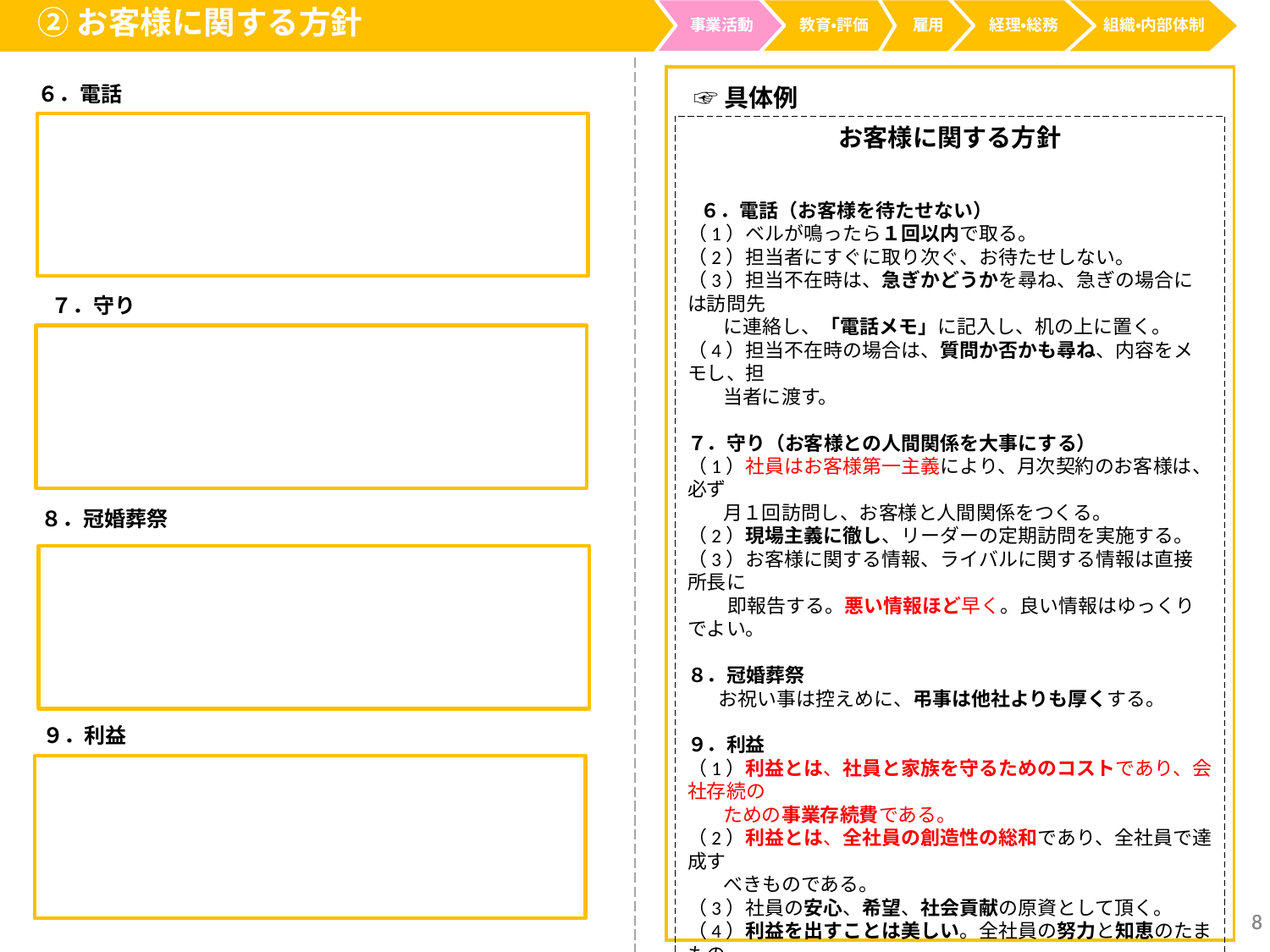

②お客様に関する方針
事業活動
経理・総務
教育・評価
雇用
組織・内部体制

６．電話
☞具体例

お客様に関する方針

  ６．電話（お客様を待たせない）
（1）ベルが鳴ったら１回以内で取る。
（2）担当者にすぐに取り次ぐ、お待たせしない。
（3）担当不在時は、急ぎかどうかを尋ね、急ぎの場合には訪問先
       に連絡し、「電話メモ」に記入し、机の上に置く。
（4）担当不在時の場合は、質問か否かも尋ね、内容をメモし、担
       当者に渡す。

７．守り（お客様との人間関係を大事にする）
（1）社員はお客様第一主義により、月次契約のお客様は、必ず
       月１回訪問し、お客様と人間関係をつくる。
（2）現場主義に徹し、リーダーの定期訪問を実施する。
（3）お客様に関する情報、ライバルに関する情報は直接所長に
        即報告する。悪い情報ほど早く。良い情報はゆっくりでよい。

８．冠婚葬祭
      お祝い事は控えめに、弔事は他社よりも厚くする。

９．利益
（1）利益とは、社員と家族を守るためのコストであり、会社存続の
       ための事業存続費である。
（2）利益とは、全社員の創造性の総和であり、全社員で達成す
       べきものである。
（3）社員の安心、希望、社会貢献の原資として頂く。
（4）利益を出すことは美しい。全社員の努力と知恵のたまもの。
（5）お客様が先、利益は後。利益を出すために商品・サービスを
        提供するのではない。お客様に喜んでもらうためにする。利
        益は後からついてくる。もし利益が出ないなら真にお客様の
        ためになっていないからである。

７．守り

８．冠婚葬祭

９．利益

8
8
8